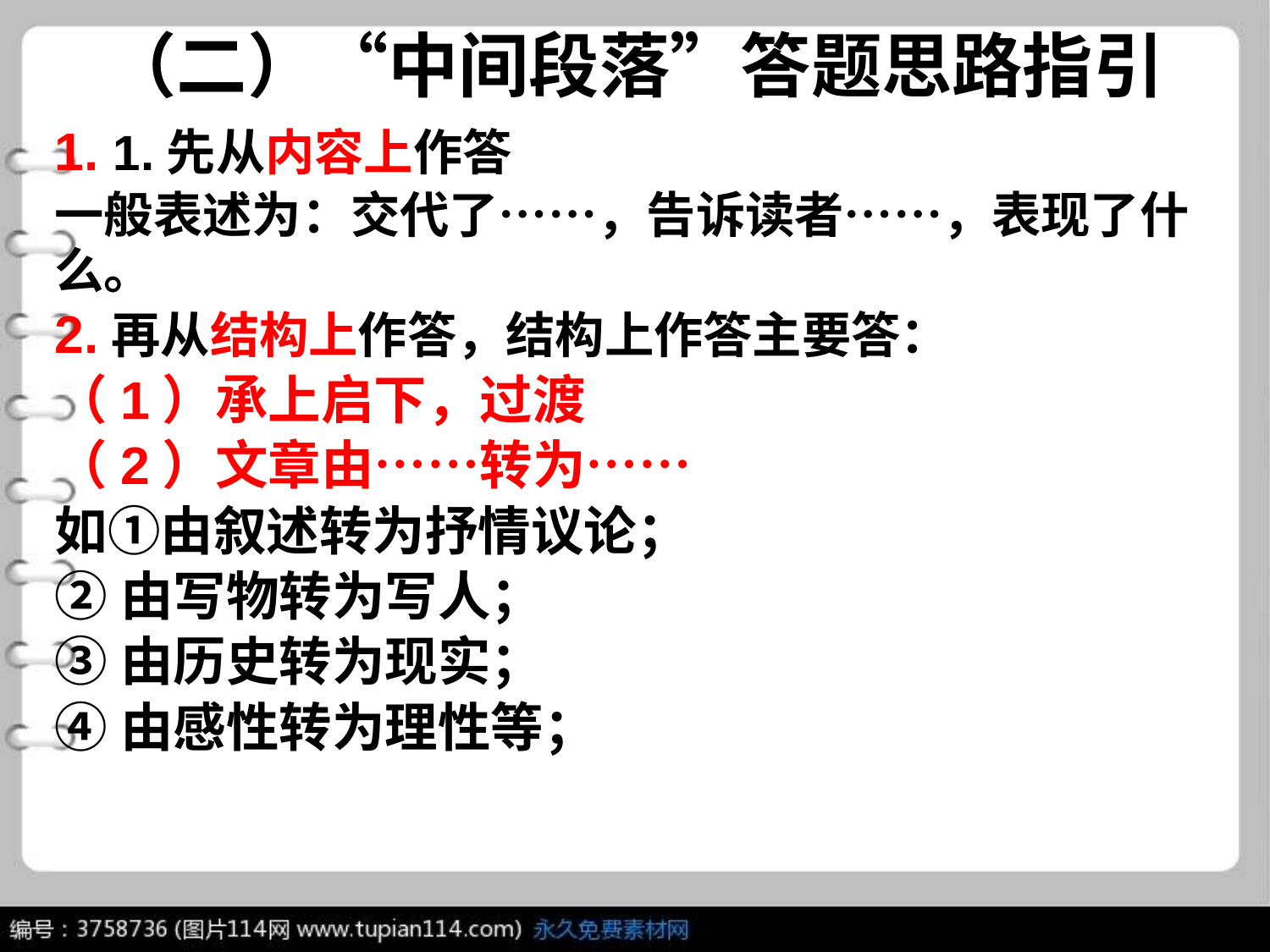

# （二）“中间段落”答题思路指引
1. 1.先从内容上作答
一般表述为：交代了……，告诉读者……，表现了什么。
2.再从结构上作答，结构上作答主要答：
（1）承上启下，过渡
（2）文章由……转为……
如①由叙述转为抒情议论；
②由写物转为写人；
③由历史转为现实；
④由感性转为理性等；